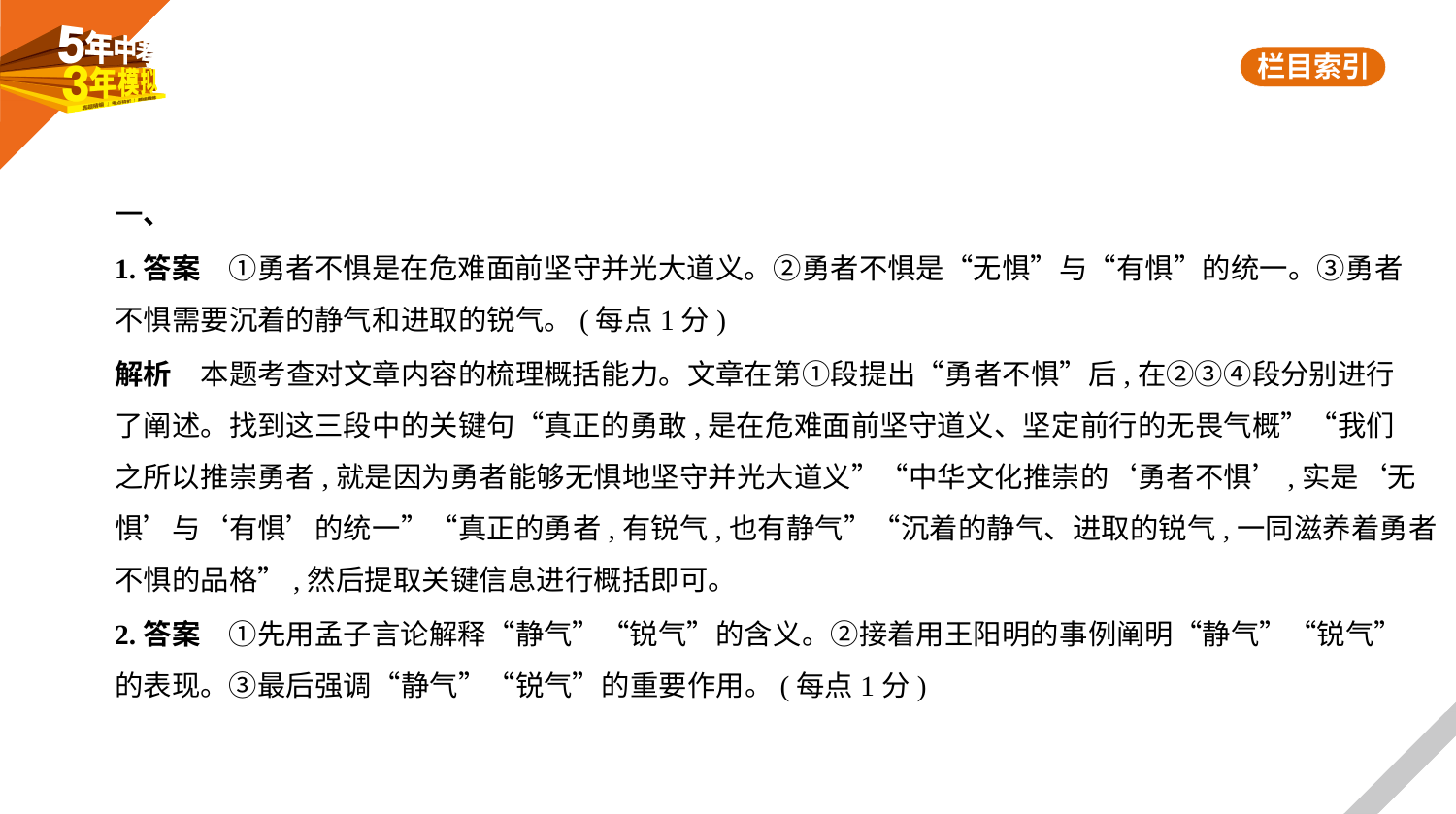

一、
1.答案　①勇者不惧是在危难面前坚守并光大道义。②勇者不惧是“无惧”与“有惧”的统一。③勇者
不惧需要沉着的静气和进取的锐气。(每点1分)
解析　本题考查对文章内容的梳理概括能力。文章在第①段提出“勇者不惧”后,在②③④段分别进行
了阐述。找到这三段中的关键句“真正的勇敢,是在危难面前坚守道义、坚定前行的无畏气概”“我们
之所以推崇勇者,就是因为勇者能够无惧地坚守并光大道义”“中华文化推崇的‘勇者不惧’,实是‘无
惧’与‘有惧’的统一”“真正的勇者,有锐气,也有静气”“沉着的静气、进取的锐气,一同滋养着勇者
不惧的品格”,然后提取关键信息进行概括即可。
2.答案　①先用孟子言论解释“静气”“锐气”的含义。②接着用王阳明的事例阐明“静气”“锐气”
的表现。③最后强调“静气”“锐气”的重要作用。(每点1分)